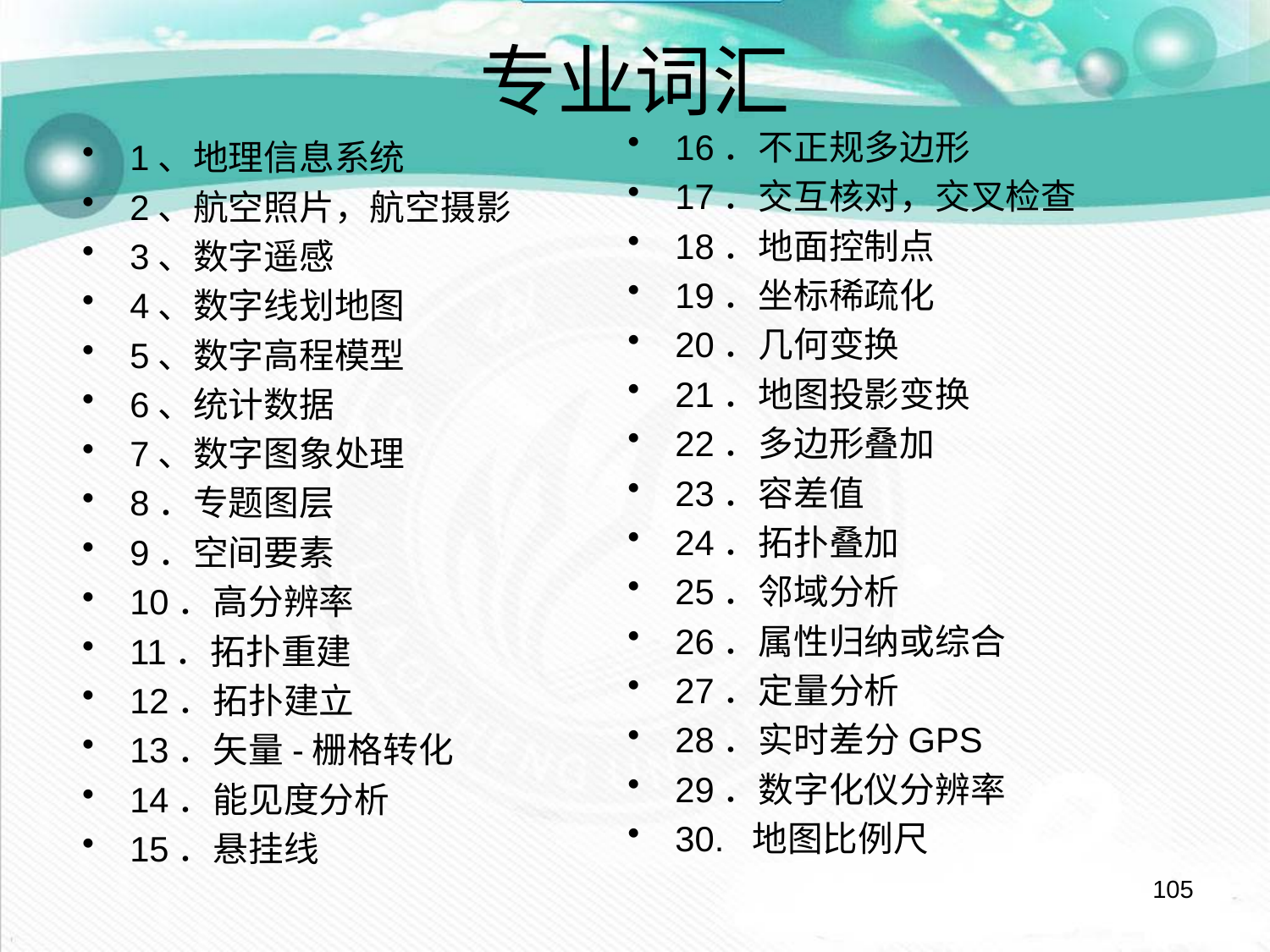

# 专业词汇
16．不正规多边形
17．交互核对，交叉检查
18．地面控制点
19．坐标稀疏化
20．几何变换
21．地图投影变换
22．多边形叠加
23．容差值
24．拓扑叠加
25．邻域分析
26．属性归纳或综合
27．定量分析
28．实时差分GPS
29．数字化仪分辨率
30.  地图比例尺
1、地理信息系统
2、航空照片，航空摄影
3、数字遥感
4、数字线划地图
5、数字高程模型
6、统计数据
7、数字图象处理
8．专题图层
9．空间要素
10．高分辨率
11．拓扑重建
12．拓扑建立
13．矢量-栅格转化
14．能见度分析
15．悬挂线
105